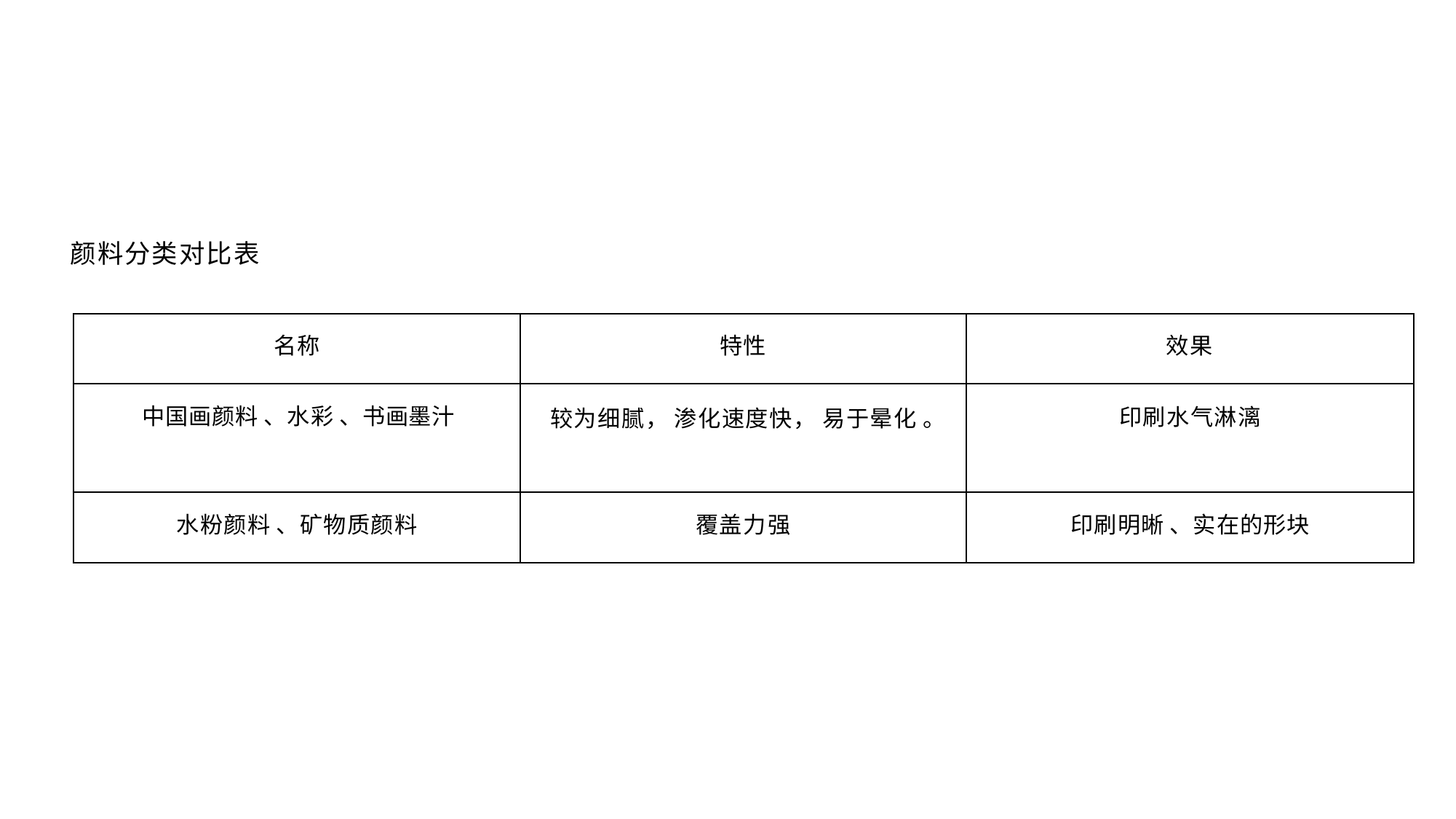

颜料分类对比表
| 名称 | 特性 | 效果 |
| --- | --- | --- |
| 中国画颜料 、水彩 、书画墨汁 | 较为细腻， 渗化速度快， 易于晕化 。 | 印刷水气淋漓 |
| 水粉颜料 、矿物质颜料 | 覆盖力强 | 印刷明晰 、实在的形块 |